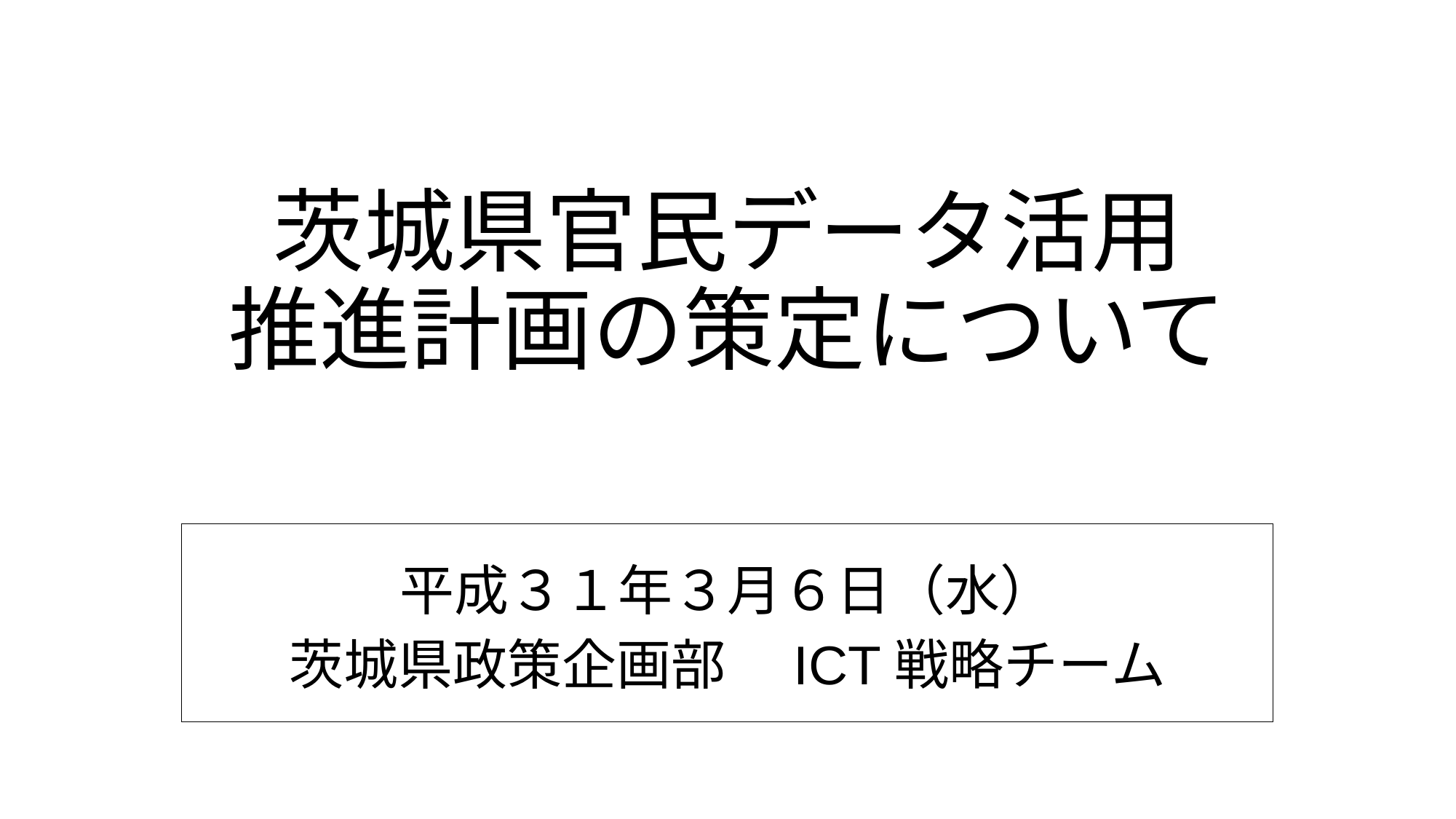

# 茨城県官民データ活用 推進計画の策定について

平成３１年３月６日（水）
茨城県政策企画部　ICT戦略チーム